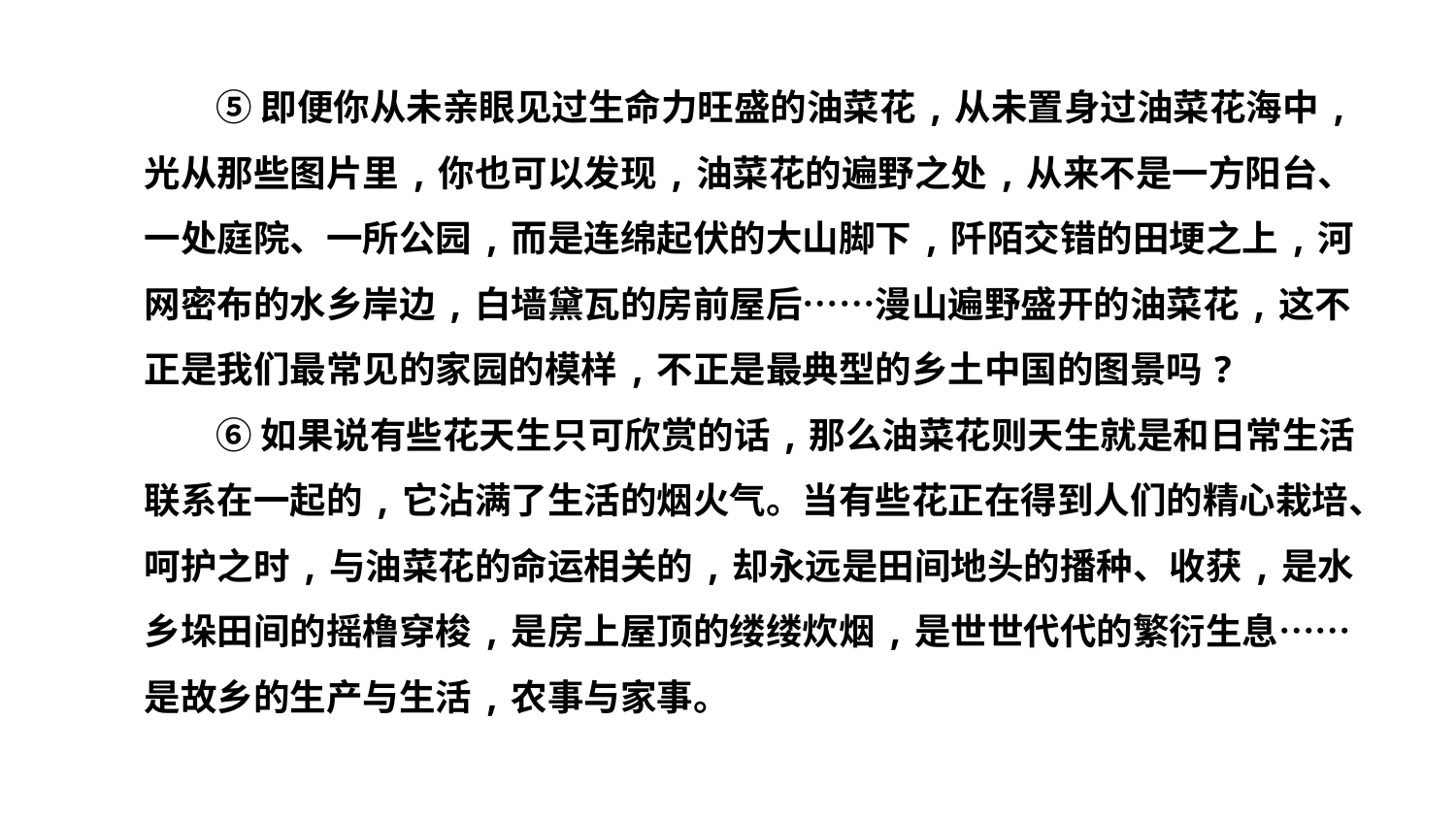

⑤即便你从未亲眼见过生命力旺盛的油菜花,从未置身过油菜花海中,光从那些图片里,你也可以发现,油菜花的遍野之处,从来不是一方阳台、一处庭院、一所公园,而是连绵起伏的大山脚下,阡陌交错的田埂之上,河网密布的水乡岸边,白墙黛瓦的房前屋后……漫山遍野盛开的油菜花,这不正是我们最常见的家园的模样,不正是最典型的乡土中国的图景吗?
⑥如果说有些花天生只可欣赏的话,那么油菜花则天生就是和日常生活联系在一起的,它沾满了生活的烟火气。当有些花正在得到人们的精心栽培、呵护之时,与油菜花的命运相关的,却永远是田间地头的播种、收获,是水乡垛田间的摇橹穿梭,是房上屋顶的缕缕炊烟,是世世代代的繁衍生息……是故乡的生产与生活,农事与家事。